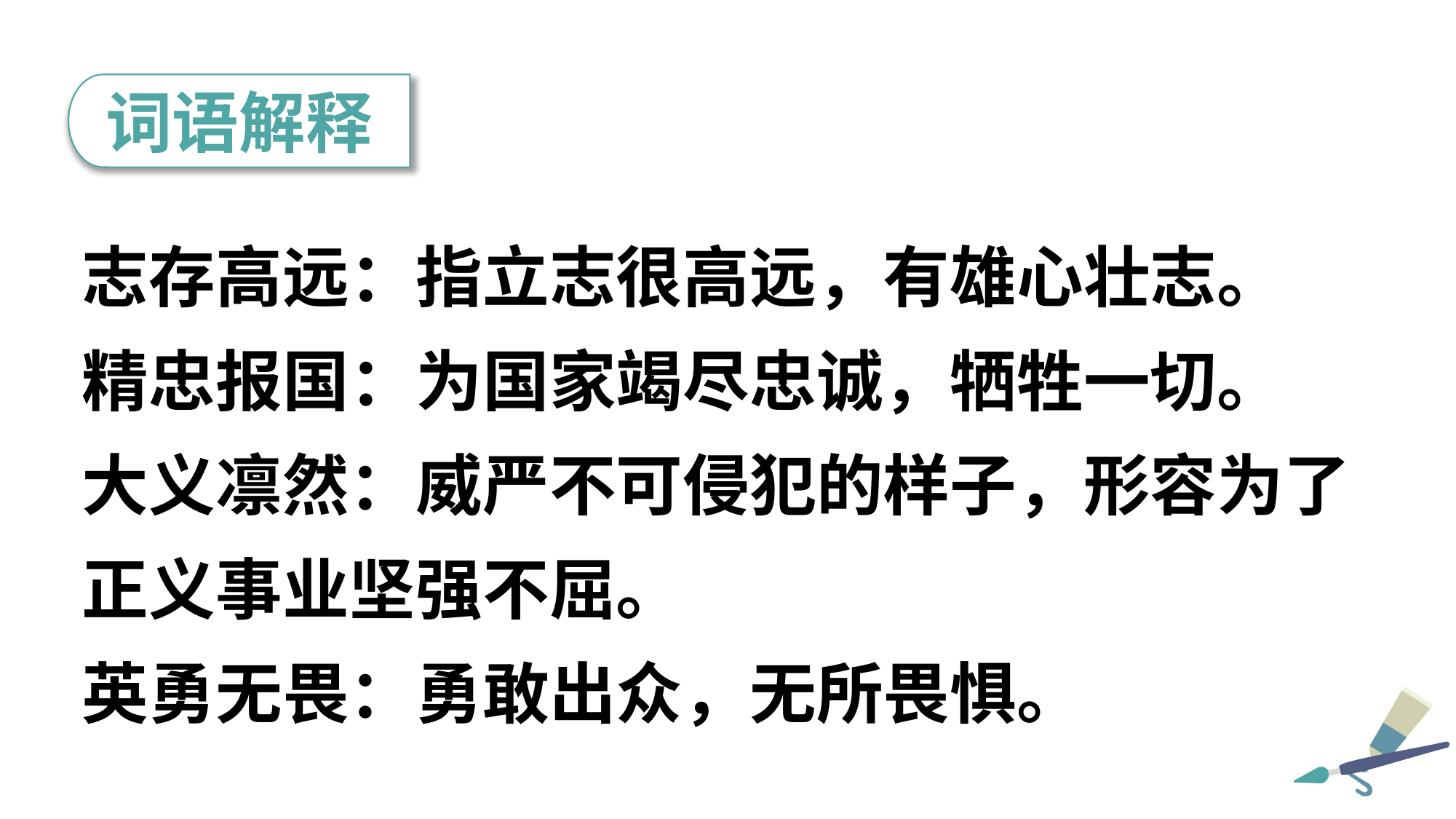

词语解释
志存高远：指立志很高远，有雄心壮志。
精忠报国：为国家竭尽忠诚，牺牲一切。
大义凛然：威严不可侵犯的样子，形容为了正义事业坚强不屈。
英勇无畏：勇敢出众，无所畏惧。